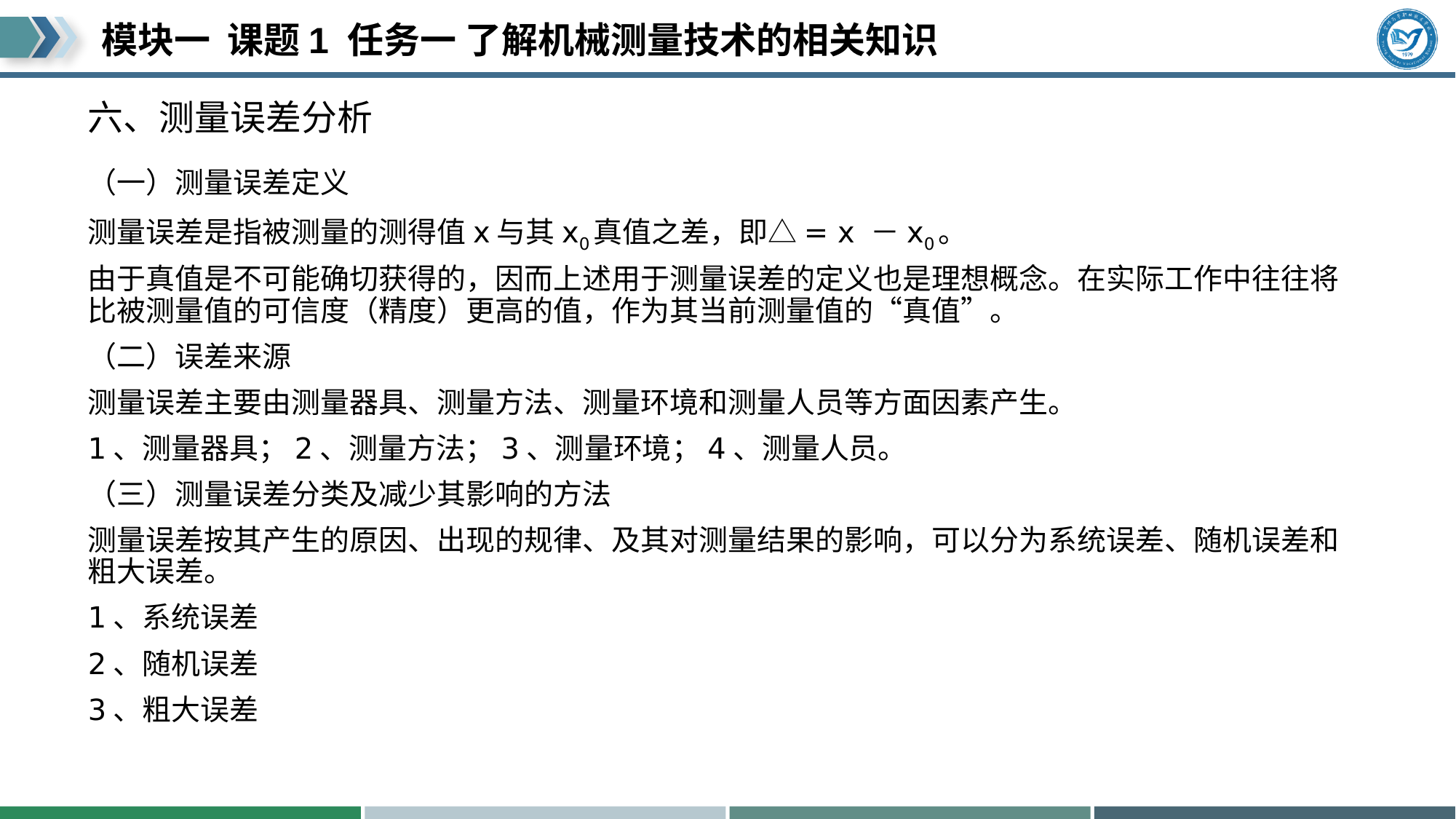

# 六、测量误差分析
（一）测量误差定义
测量误差是指被测量的测得值x与其x0真值之差，即△= x －x0。
由于真值是不可能确切获得的，因而上述用于测量误差的定义也是理想概念。在实际工作中往往将比被测量值的可信度（精度）更高的值，作为其当前测量值的“真值”。
（二）误差来源
测量误差主要由测量器具、测量方法、测量环境和测量人员等方面因素产生。
1、测量器具；2、测量方法；3、测量环境；4、测量人员。
（三）测量误差分类及减少其影响的方法
测量误差按其产生的原因、出现的规律、及其对测量结果的影响，可以分为系统误差、随机误差和粗大误差。
1、系统误差
2、随机误差
3、粗大误差